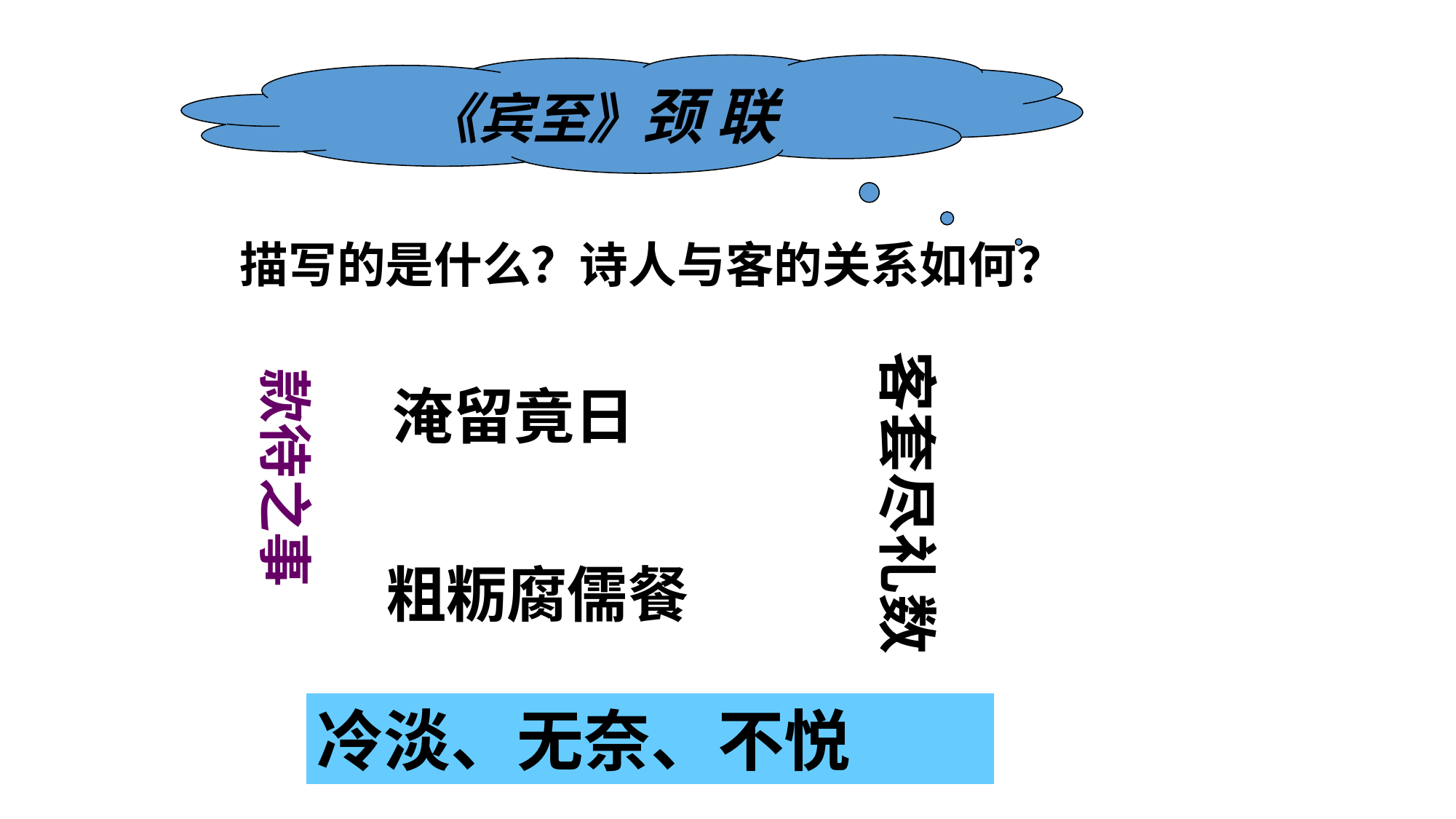

《宾至》颈 联
描写的是什么？诗人与客的关系如何？
客套尽礼数
款待之事
淹留竟日
粗粝腐儒餐
冷淡、无奈、不悦